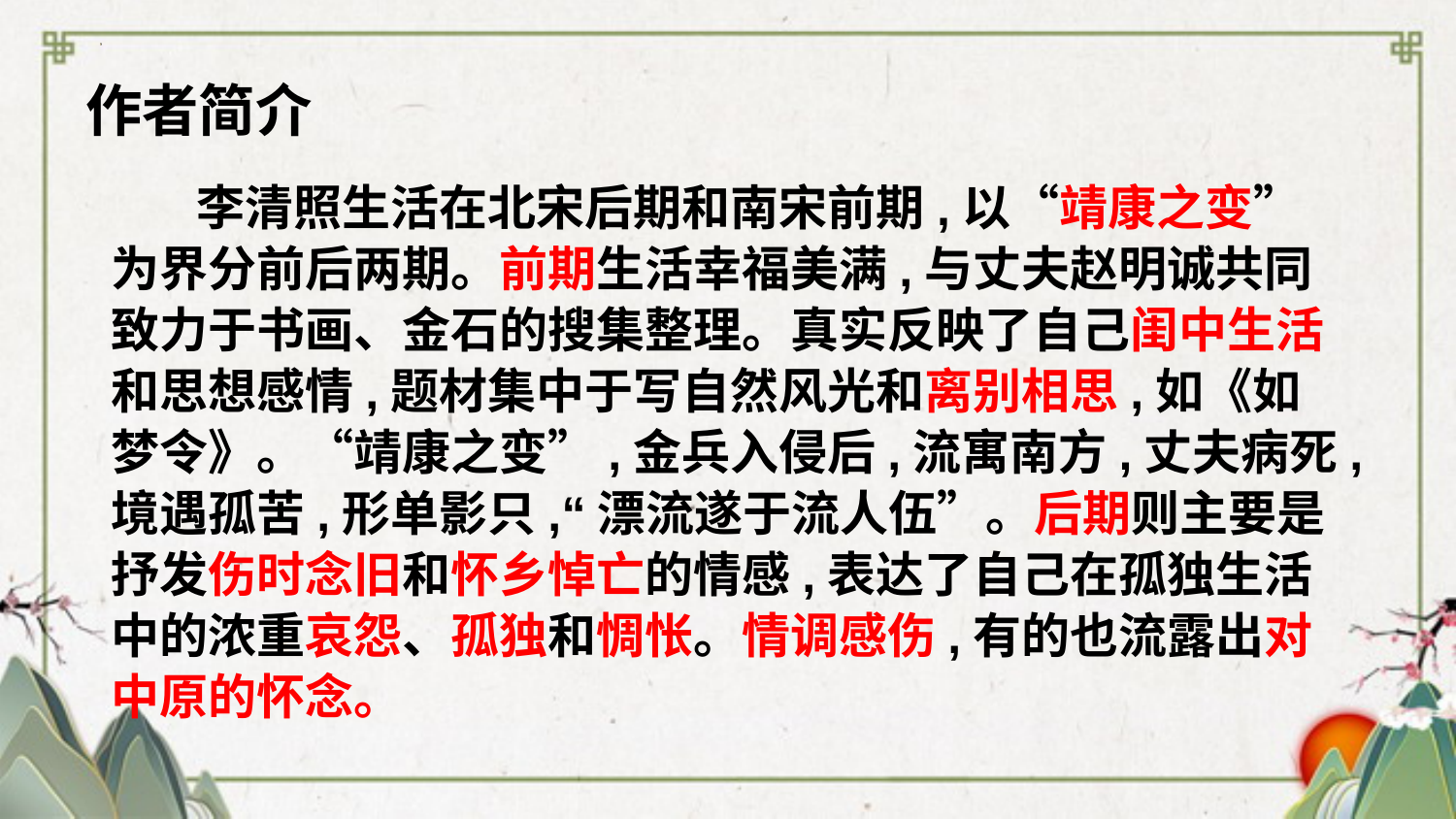

作者简介
李清照生活在北宋后期和南宋前期,以“靖康之变”为界分前后两期。前期生活幸福美满,与丈夫赵明诚共同致力于书画、金石的搜集整理。真实反映了自己闺中生活和思想感情,题材集中于写自然风光和离别相思,如《如梦令》。“靖康之变”,金兵入侵后,流寓南方,丈夫病死,境遇孤苦,形单影只,“漂流遂于流人伍”。后期则主要是抒发伤时念旧和怀乡悼亡的情感,表达了自己在孤独生活中的浓重哀怨、孤独和惆怅。情调感伤,有的也流露出对中原的怀念。